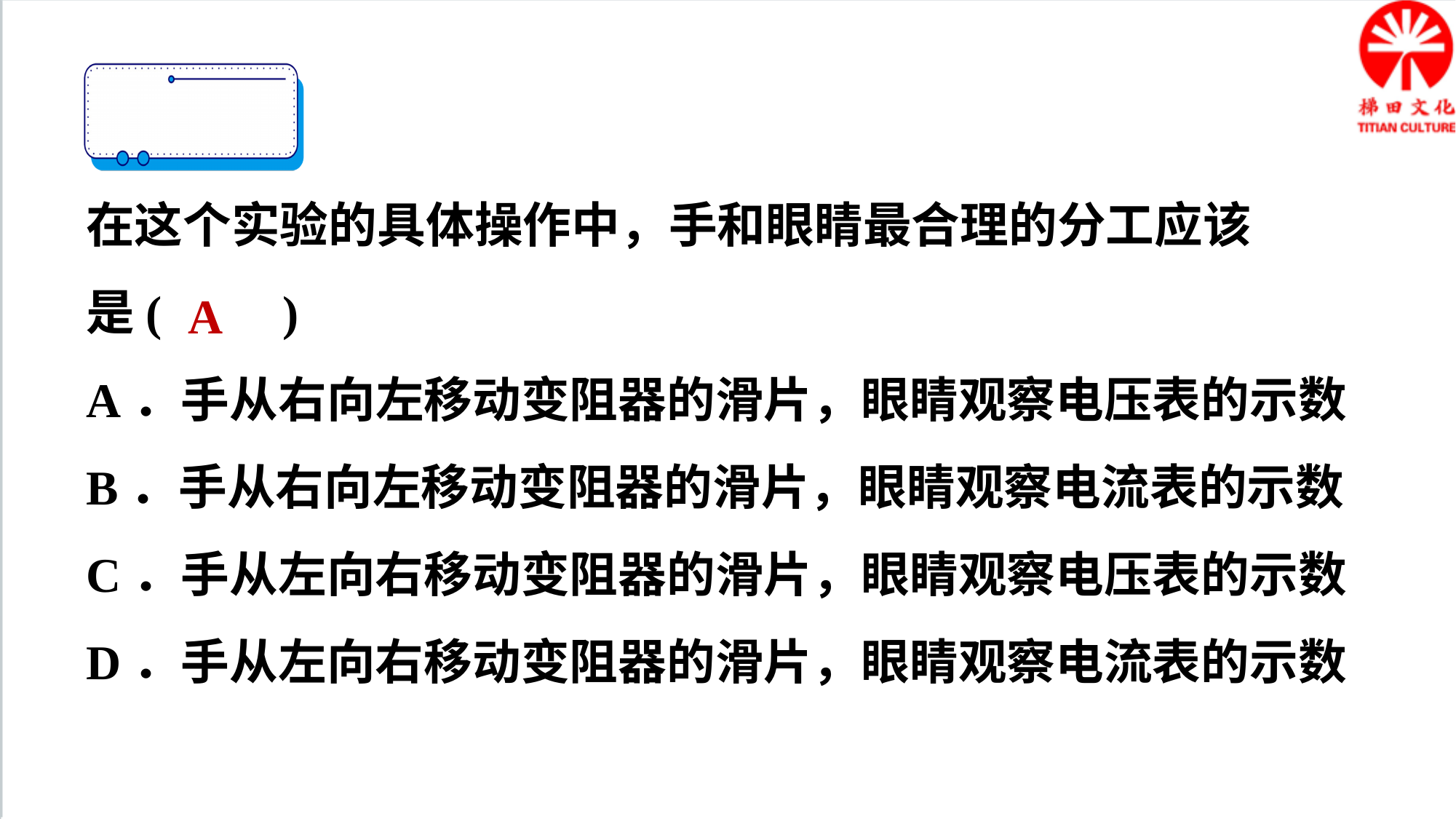

在这个实验的具体操作中，手和眼睛最合理的分工应该
是(　　)
A．手从右向左移动变阻器的滑片，眼睛观察电压表的示数
B．手从右向左移动变阻器的滑片，眼睛观察电流表的示数
C．手从左向右移动变阻器的滑片，眼睛观察电压表的示数
D．手从左向右移动变阻器的滑片，眼睛观察电流表的示数
A